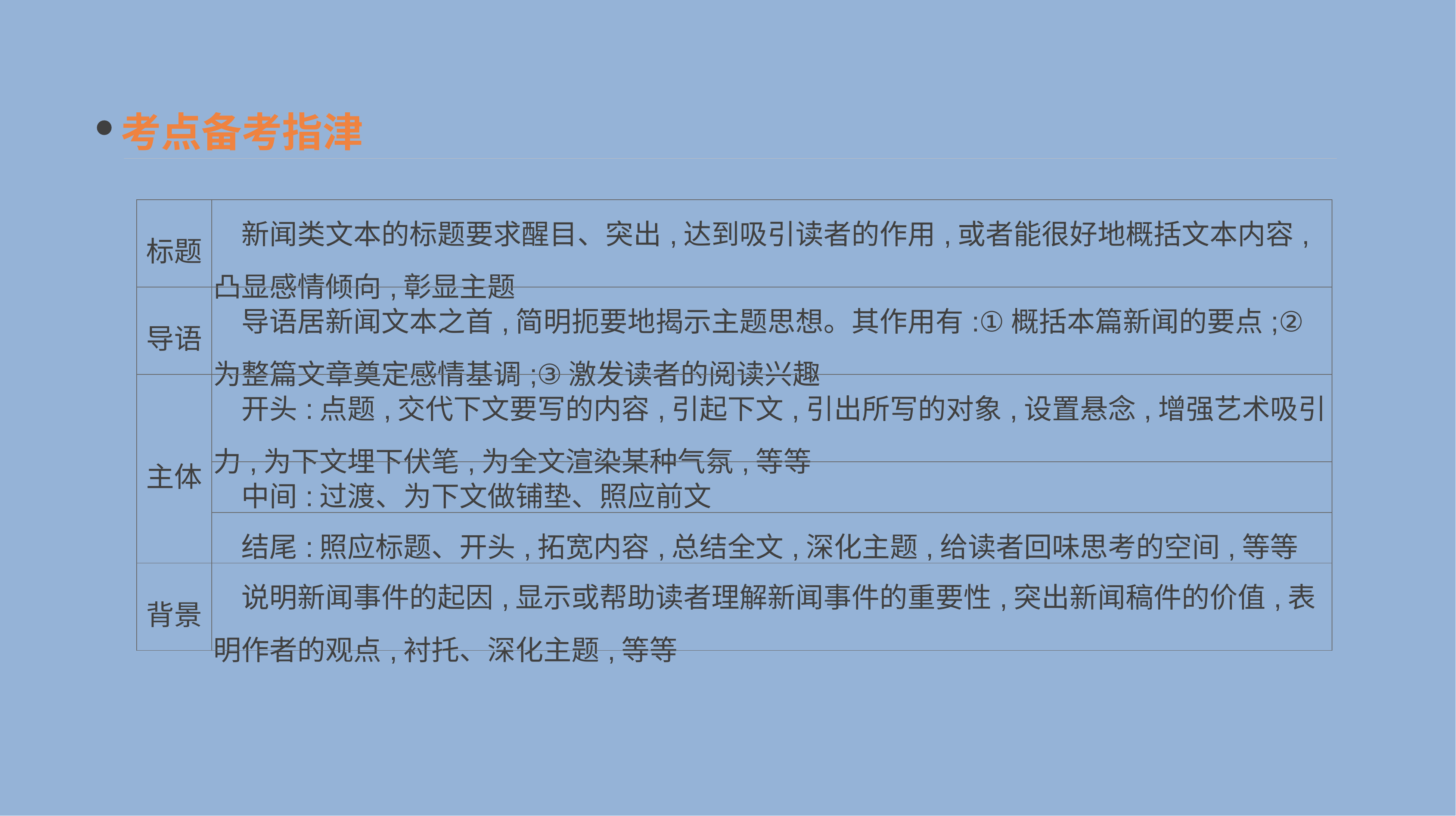

考点备考指津

| 标题 | 新闻类文本的标题要求醒目、突出,达到吸引读者的作用,或者能很好地概括文本内容,凸显感情倾向,彰显主题 |
| --- | --- |
| 导语 | 导语居新闻文本之首,简明扼要地揭示主题思想。其作用有:①概括本篇新闻的要点;②为整篇文章奠定感情基调;③激发读者的阅读兴趣 |
| 主体 | 开头:点题,交代下文要写的内容,引起下文,引出所写的对象,设置悬念,增强艺术吸引力,为下文埋下伏笔,为全文渲染某种气氛,等等 |
|  | 中间:过渡、为下文做铺垫、照应前文 |
|  | 结尾:照应标题、开头,拓宽内容,总结全文,深化主题,给读者回味思考的空间,等等 |
| 背景 | 说明新闻事件的起因,显示或帮助读者理解新闻事件的重要性,突出新闻稿件的价值,表明作者的观点,衬托、深化主题,等等 |